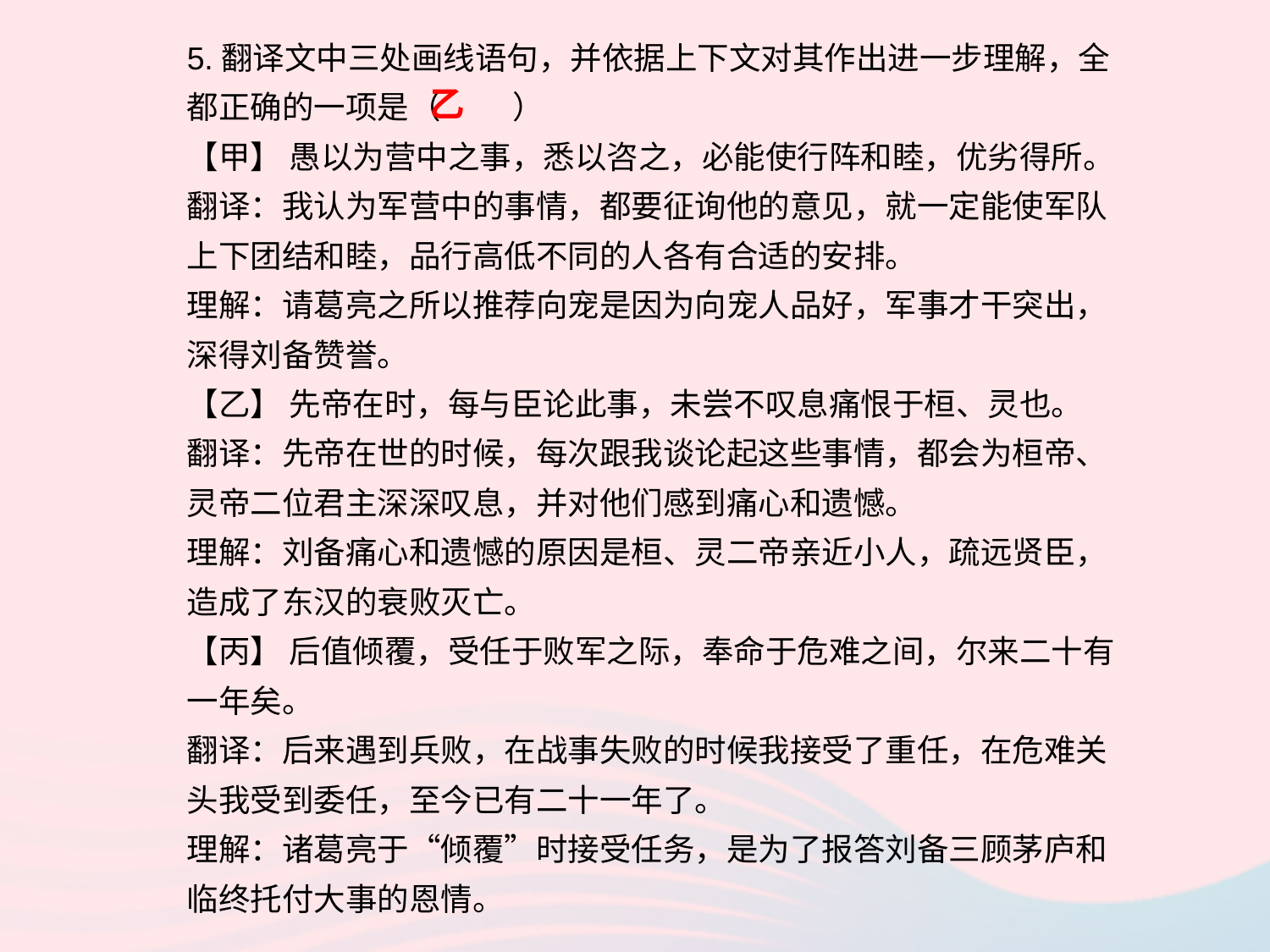

5.翻译文中三处画线语句，并依据上下文对其作出进一步理解，全都正确的一项是（          ）
【甲】 愚以为营中之事，悉以咨之，必能使行阵和睦，优劣得所。
翻译：我认为军营中的事情，都要征询他的意见，就一定能使军队上下团结和睦，品行高低不同的人各有合适的安排。
理解：请葛亮之所以推荐向宠是因为向宠人品好，军事才干突出，深得刘备赞誉。
【乙】 先帝在时，每与臣论此事，未尝不叹息痛恨于桓、灵也。
翻译：先帝在世的时候，每次跟我谈论起这些事情，都会为桓帝、灵帝二位君主深深叹息，并对他们感到痛心和遗憾。
理解：刘备痛心和遗憾的原因是桓、灵二帝亲近小人，疏远贤臣，造成了东汉的衰败灭亡。
【丙】 后值倾覆，受任于败军之际，奉命于危难之间，尔来二十有一年矣。
翻译：后来遇到兵败，在战事失败的时候我接受了重任，在危难关头我受到委任，至今已有二十一年了。
理解：诸葛亮于“倾覆”时接受任务，是为了报答刘备三顾茅庐和临终托付大事的恩情。
乙